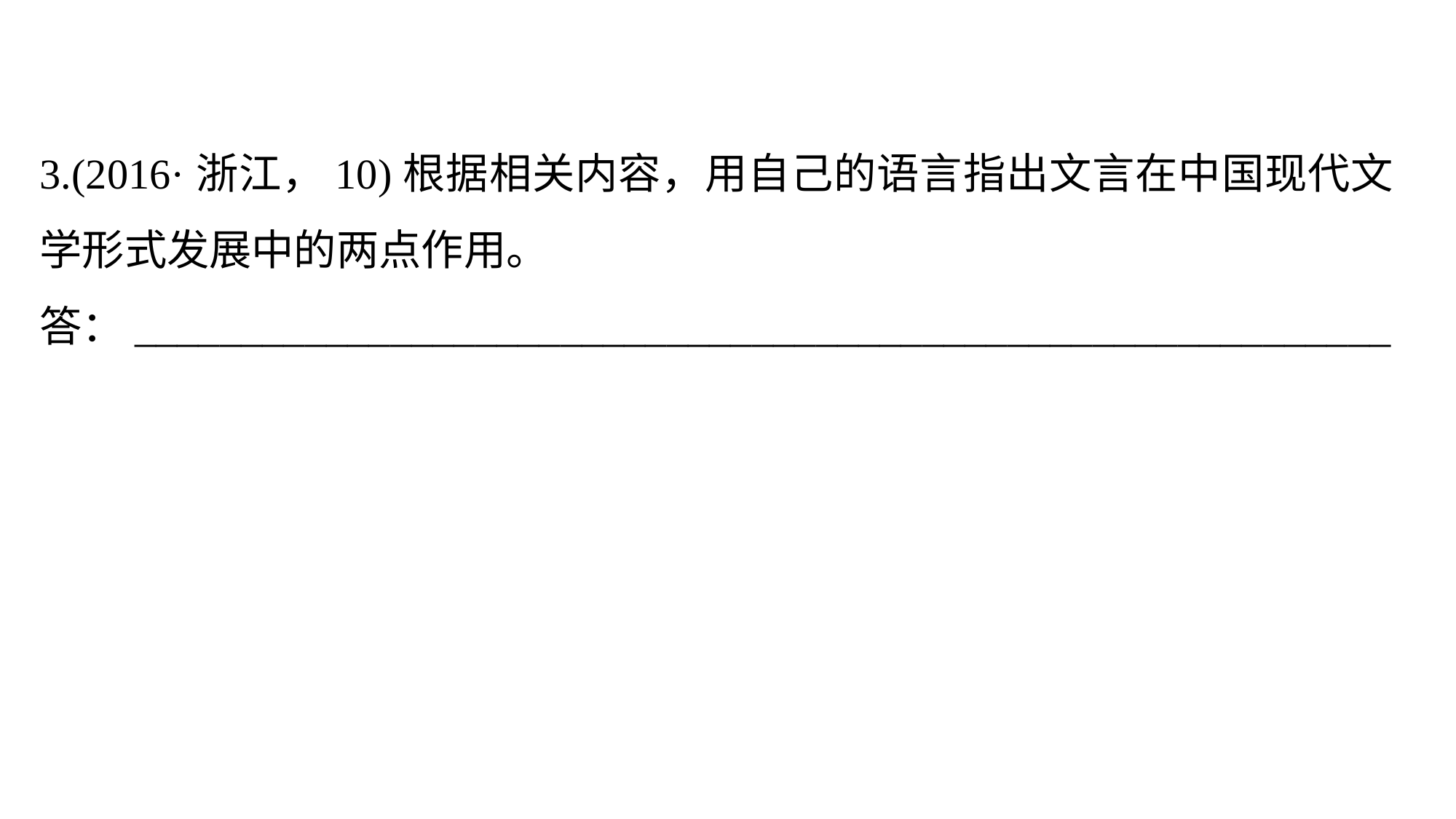

3.(2016·浙江，10)根据相关内容，用自己的语言指出文言在中国现代文学形式发展中的两点作用。
答：___________________________________________________________